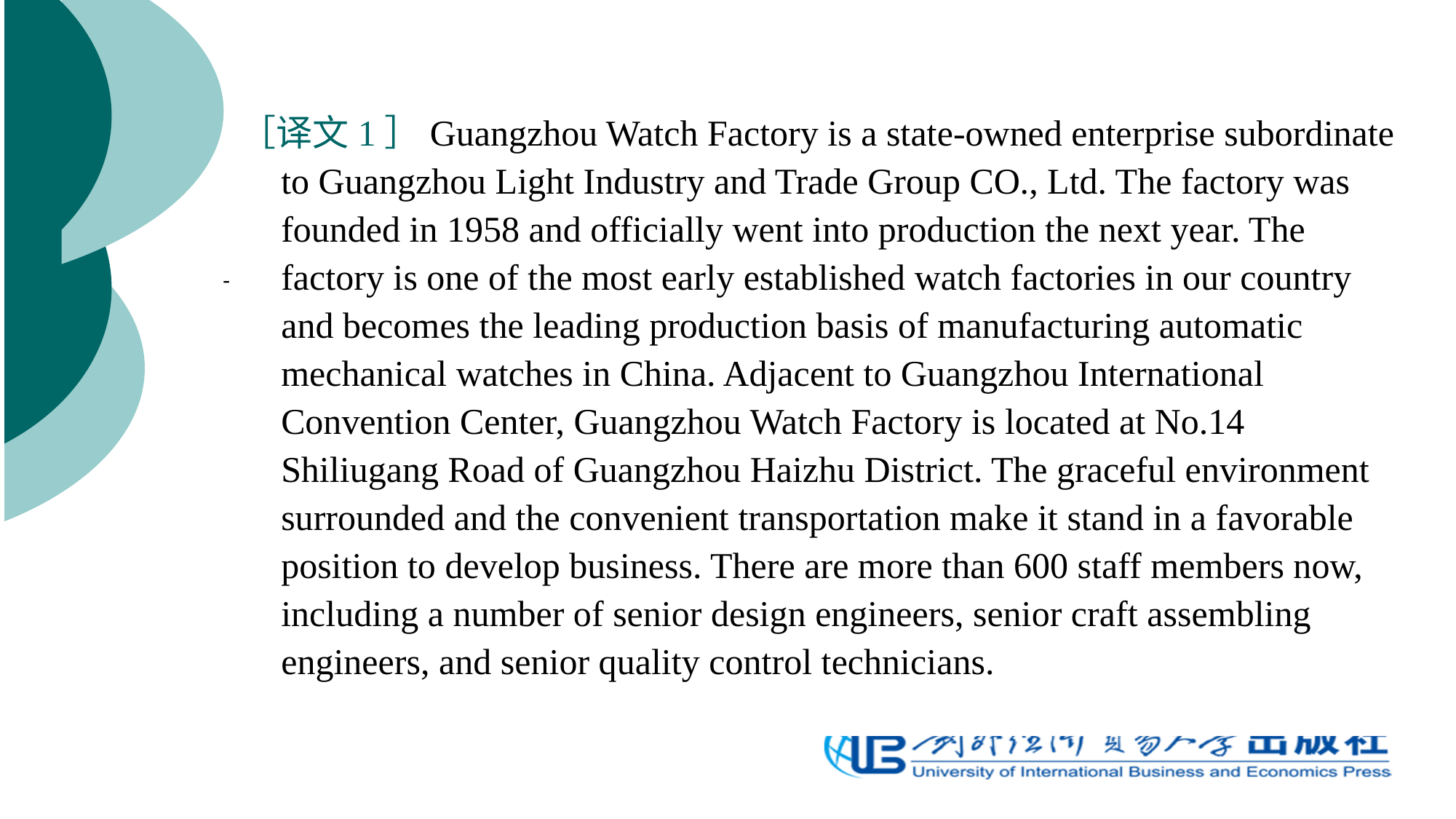

［译文1］Guangzhou Watch Factory is a state-owned enterprise subordinate to Guangzhou Light Industry and Trade Group CO., Ltd. The factory was founded in 1958 and officially went into production the next year. The factory is one of the most early established watch factories in our country and becomes the leading production basis of manufacturing automatic mechanical watches in China. Adjacent to Guangzhou International Convention Center, Guangzhou Watch Factory is located at No.14 Shiliugang Road of Guangzhou Haizhu District. The graceful environment surrounded and the convenient transportation make it stand in a favorable position to develop business. There are more than 600 staff members now, including a number of senior design engineers, senior craft assembling engineers, and senior quality control technicians.